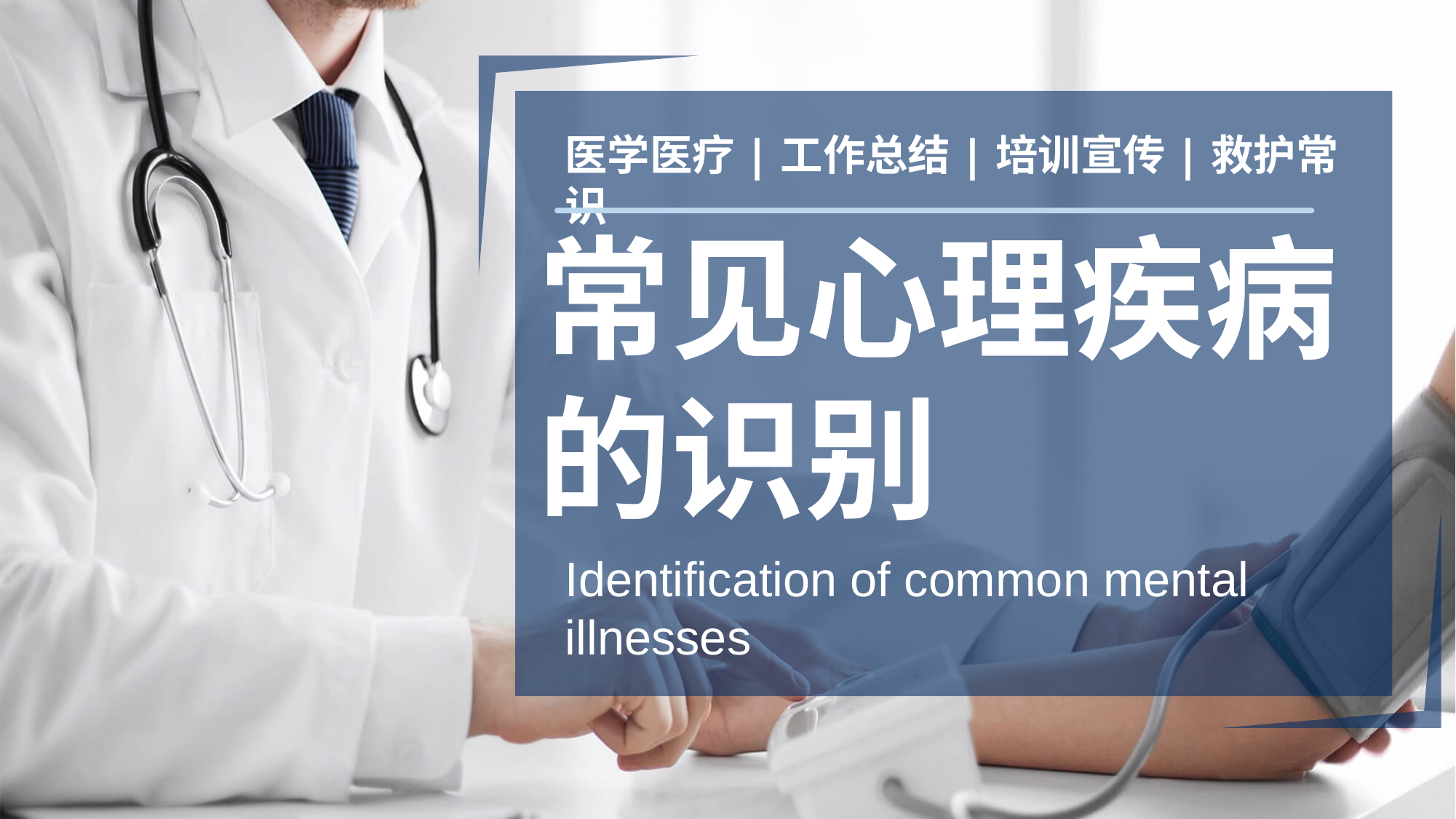

医学医疗|工作总结|培训宣传|救护常识

常见心理疾病
的识别

Identification of common mental illnesses